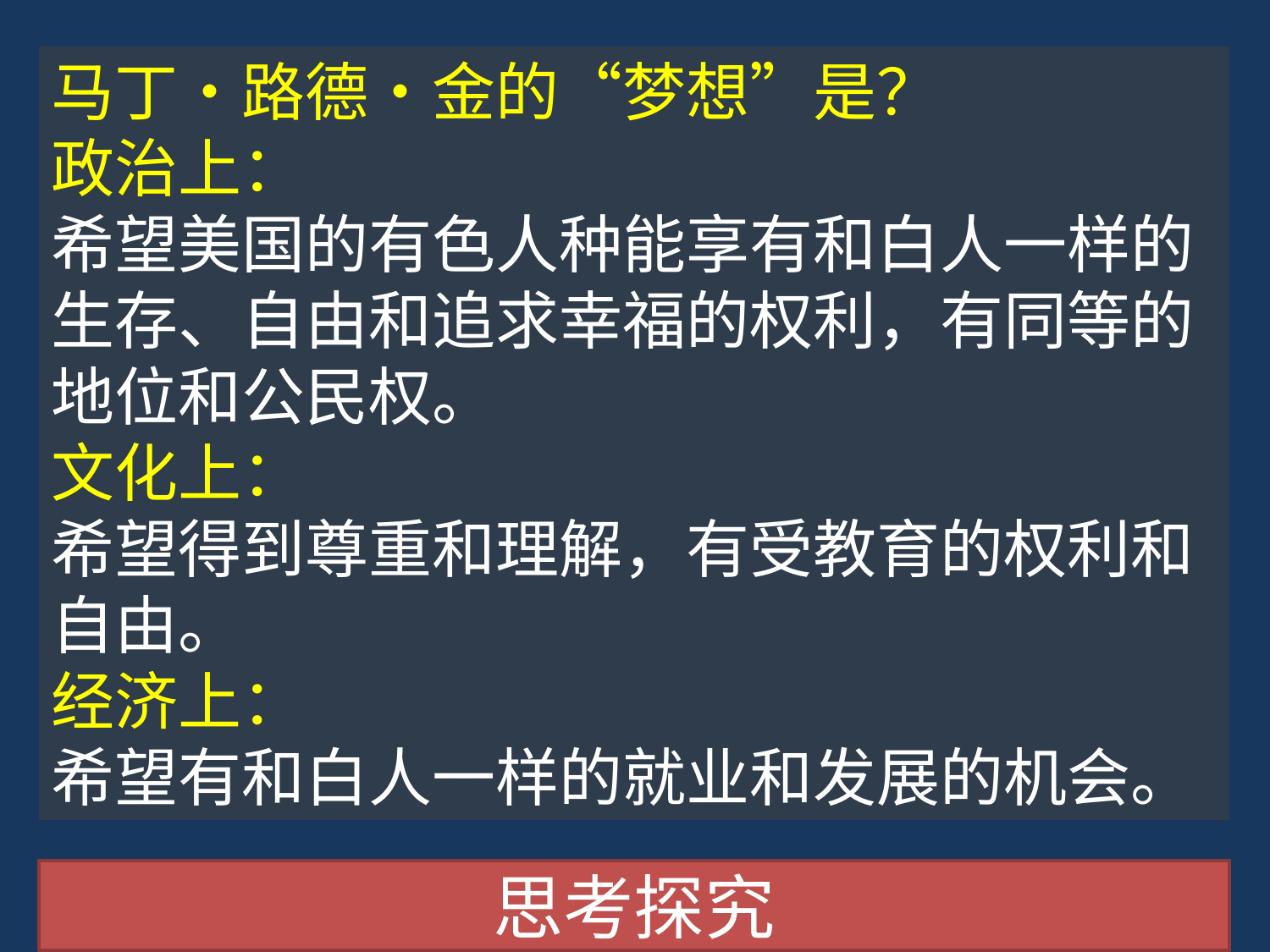

马丁•路德•金的“梦想”是？
政治上：
希望美国的有色人种能享有和白人一样的生存、自由和追求幸福的权利，有同等的地位和公民权。
文化上：
希望得到尊重和理解，有受教育的权利和自由。
经济上：
希望有和白人一样的就业和发展的机会。
思考探究